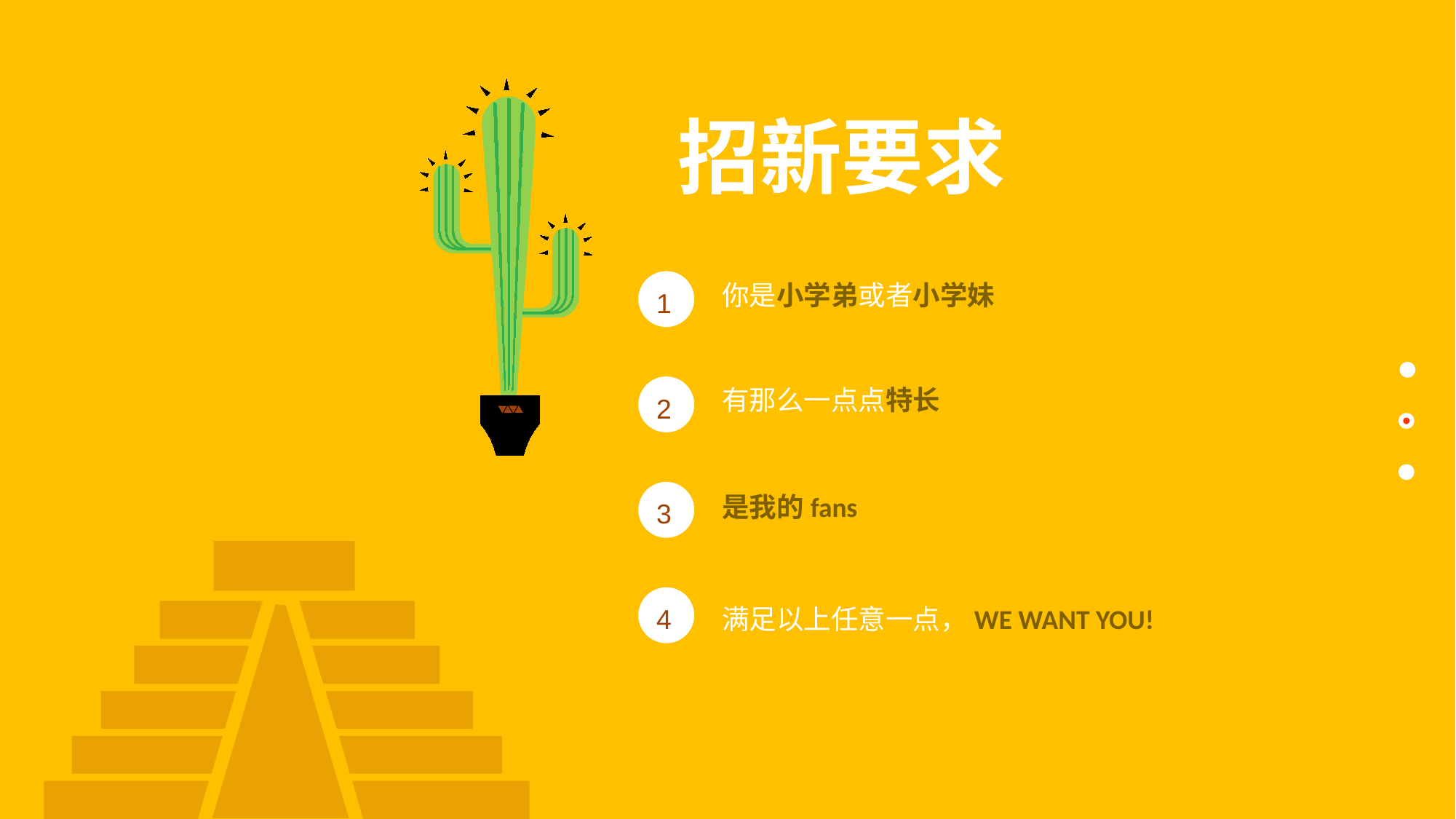

招新要求

1
你是小学弟或者小学妹

2
有那么一点点特长

3
是我的fans

4
满足以上任意一点，WE WANT YOU!